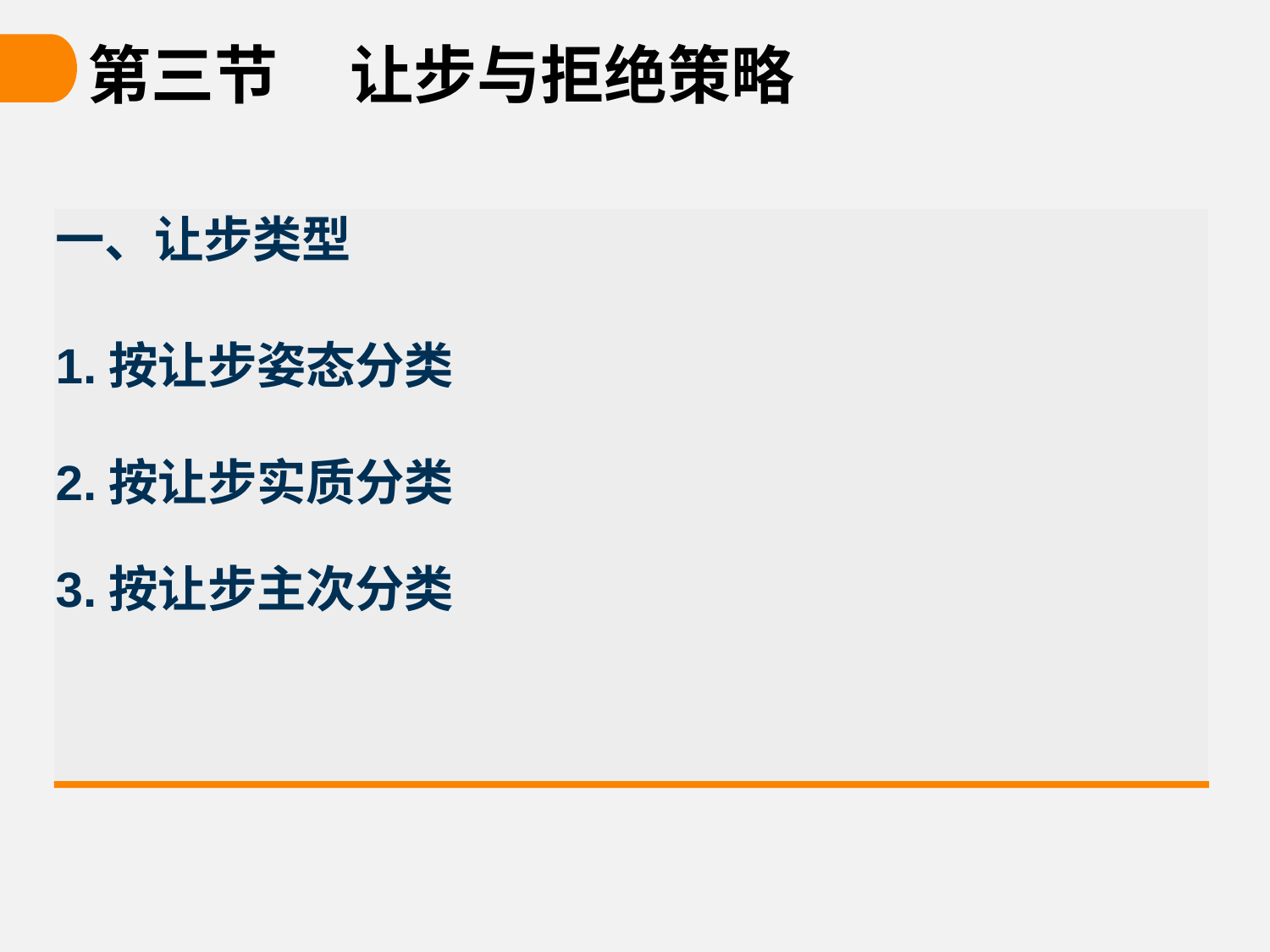

# 第三节     让步与拒绝策略
一、让步类型

1.按让步姿态分类

2.按让步实质分类

3.按让步主次分类